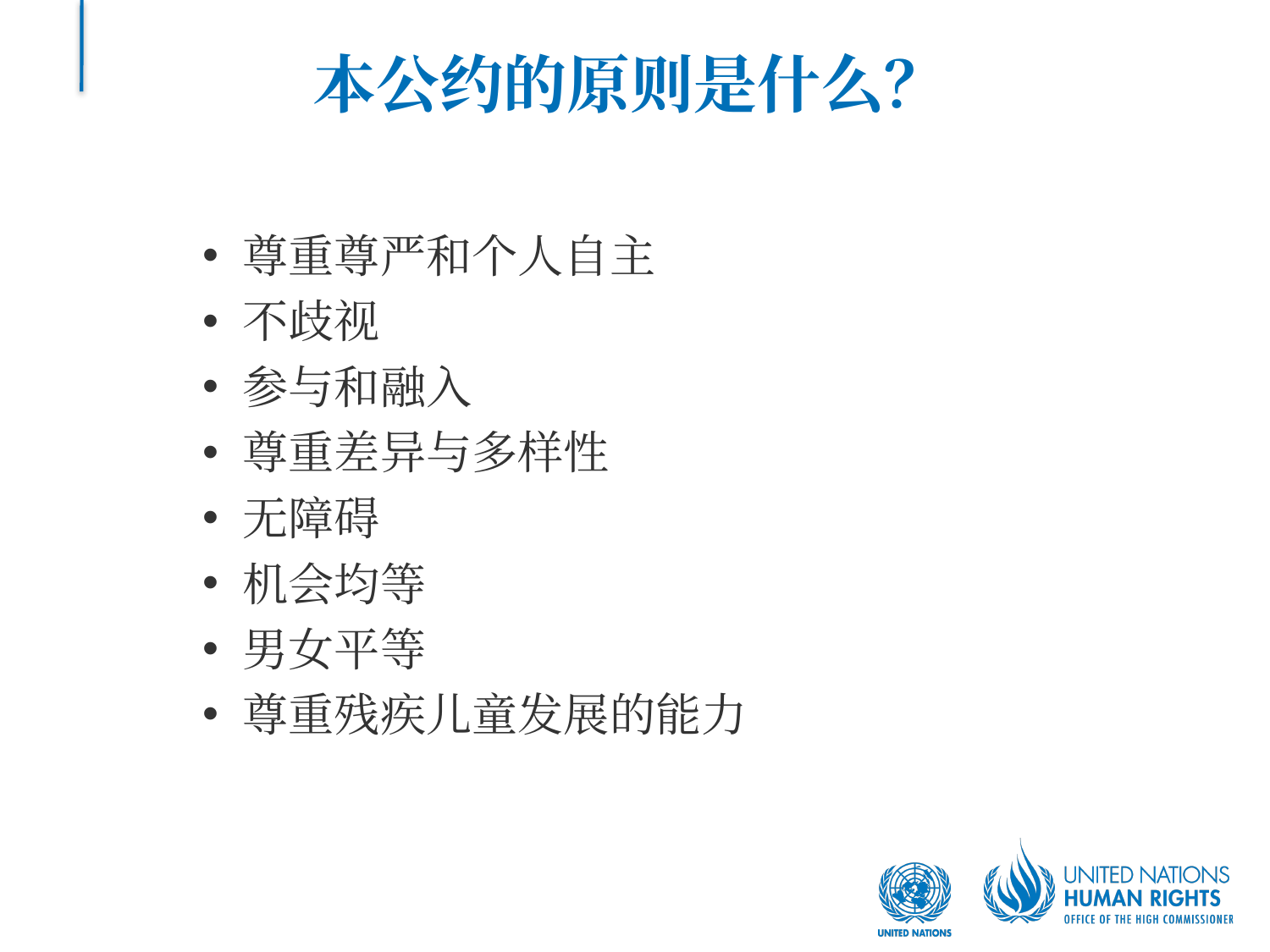

# 本公约的原则是什么？
尊重尊严和个人自主
不歧视
参与和融入
尊重差异与多样性
无障碍
机会均等
男女平等
尊重残疾儿童发展的能力